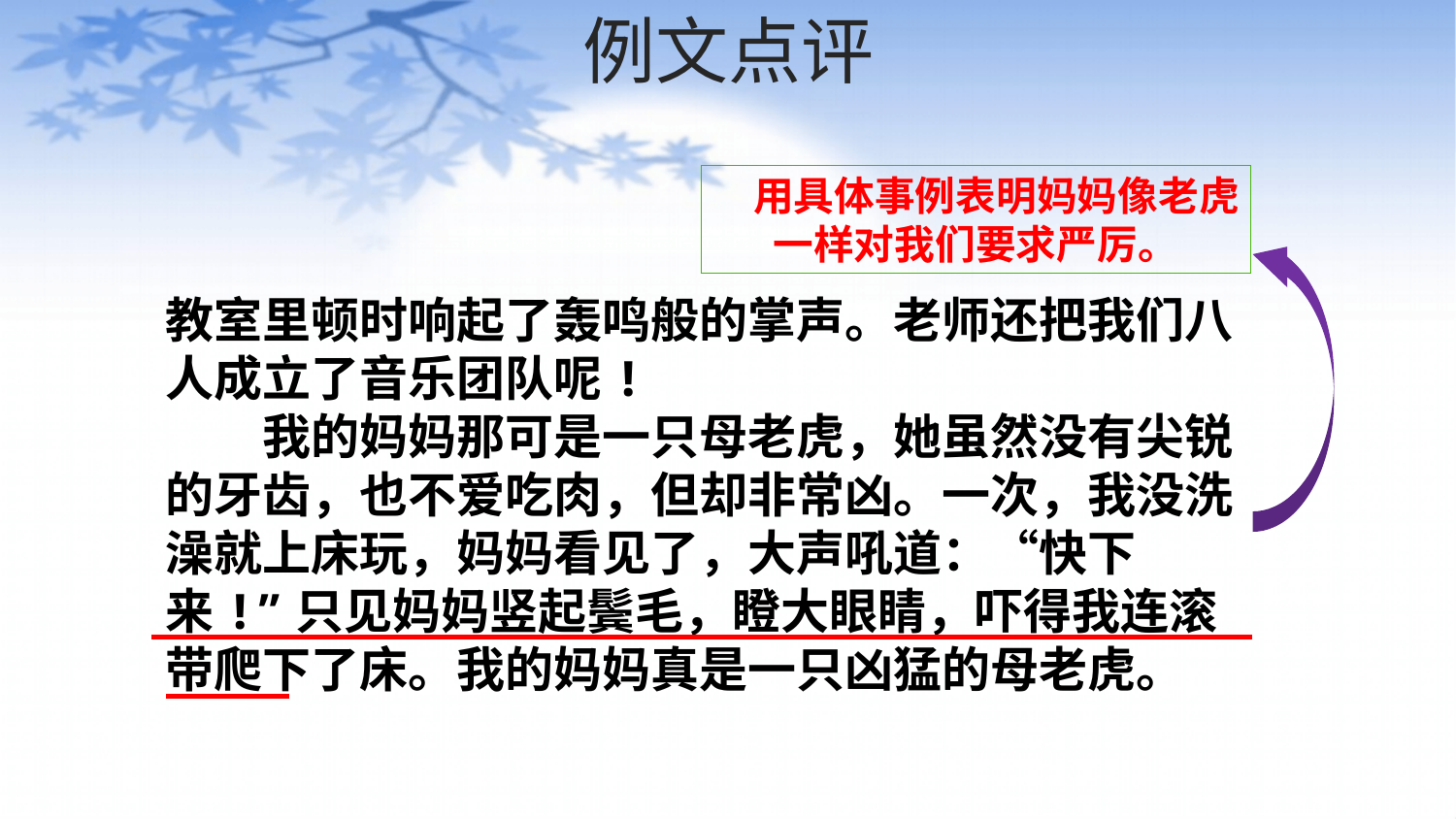

# 例文点评
    用具体事例表明妈妈像老虎一样对我们要求严厉。
教室里顿时响起了轰鸣般的掌声。老师还把我们八人成立了音乐团队呢!
　　我的妈妈那可是一只母老虎，她虽然没有尖锐的牙齿，也不爱吃肉，但却非常凶。一次，我没洗澡就上床玩，妈妈看见了，大声吼道：“快下来!”只见妈妈竖起鬓毛，瞪大眼睛，吓得我连滚带爬下了床。我的妈妈真是一只凶猛的母老虎。